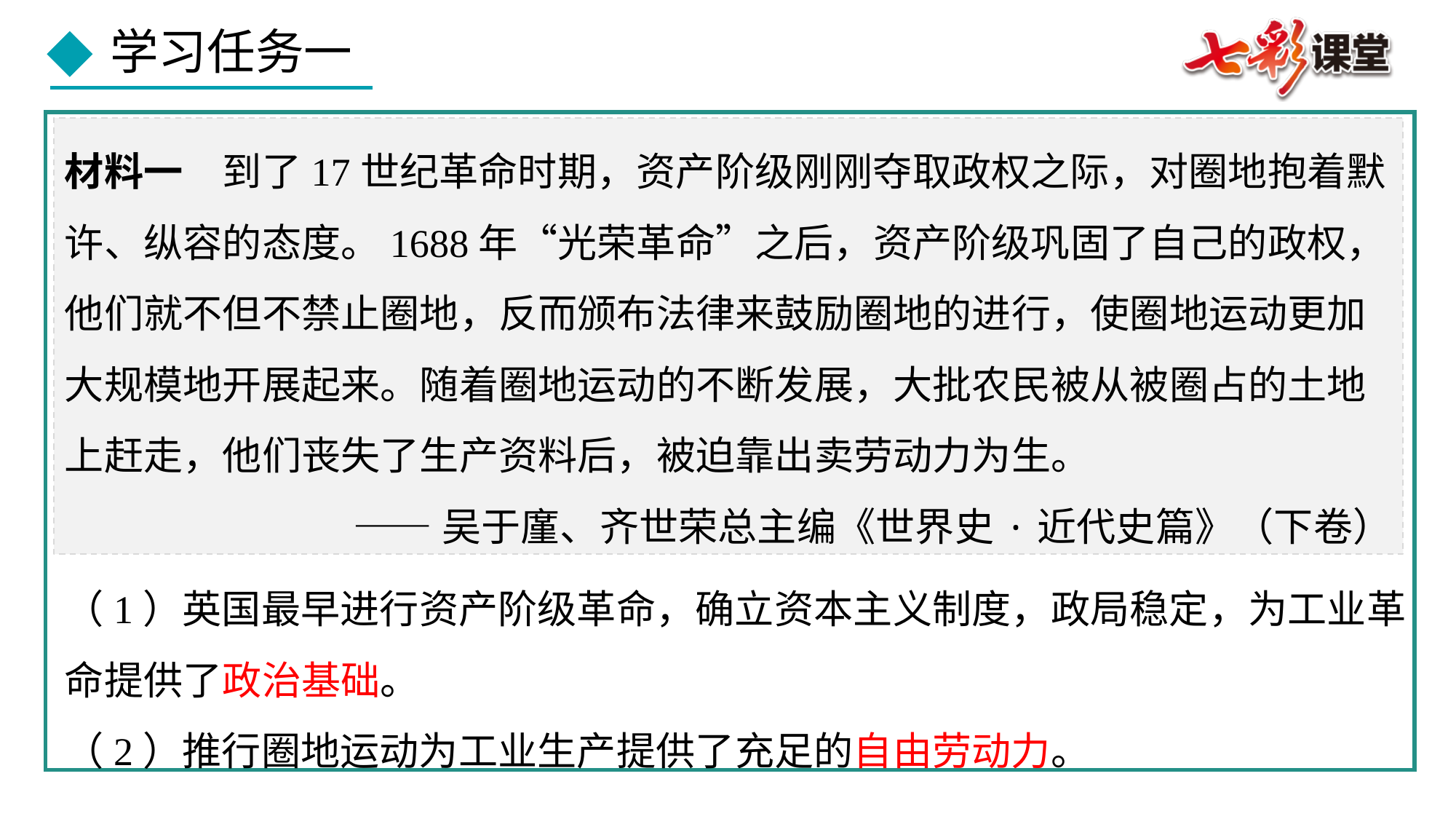

材料一　到了17世纪革命时期，资产阶级刚刚夺取政权之际，对圈地抱着默许、纵容的态度。1688年“光荣革命”之后，资产阶级巩固了自己的政权，他们就不但不禁止圈地，反而颁布法律来鼓励圈地的进行，使圈地运动更加大规模地开展起来。随着圈地运动的不断发展，大批农民被从被圈占的土地上赶走，他们丧失了生产资料后，被迫靠出卖劳动力为生。
——吴于廑、齐世荣总主编《世界史·近代史篇》（下卷）
（1）英国最早进行资产阶级革命，确立资本主义制度，政局稳定，为工业革命提供了政治基础。
（2）推行圈地运动为工业生产提供了充足的自由劳动力。